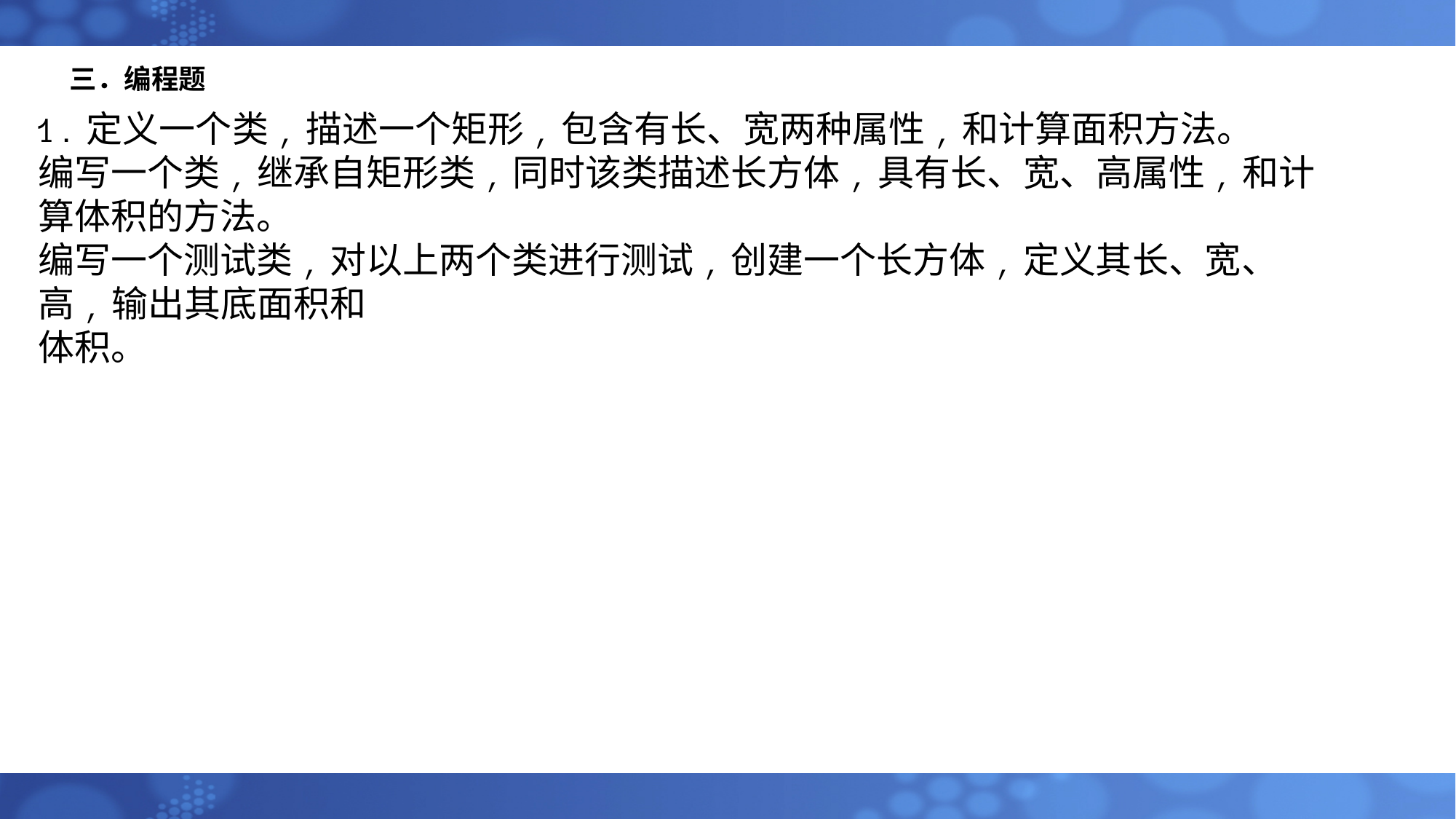

# 三．编程题
1.定义一个类,描述一个矩形,包含有长、宽两种属性,和计算面积方法。
编写一个类,继承自矩形类,同时该类描述长方体,具有长、宽、高属性,和计算体积的方法。
编写一个测试类,对以上两个类进行测试,创建一个长方体,定义其长、宽、高,输出其底面积和
体积。